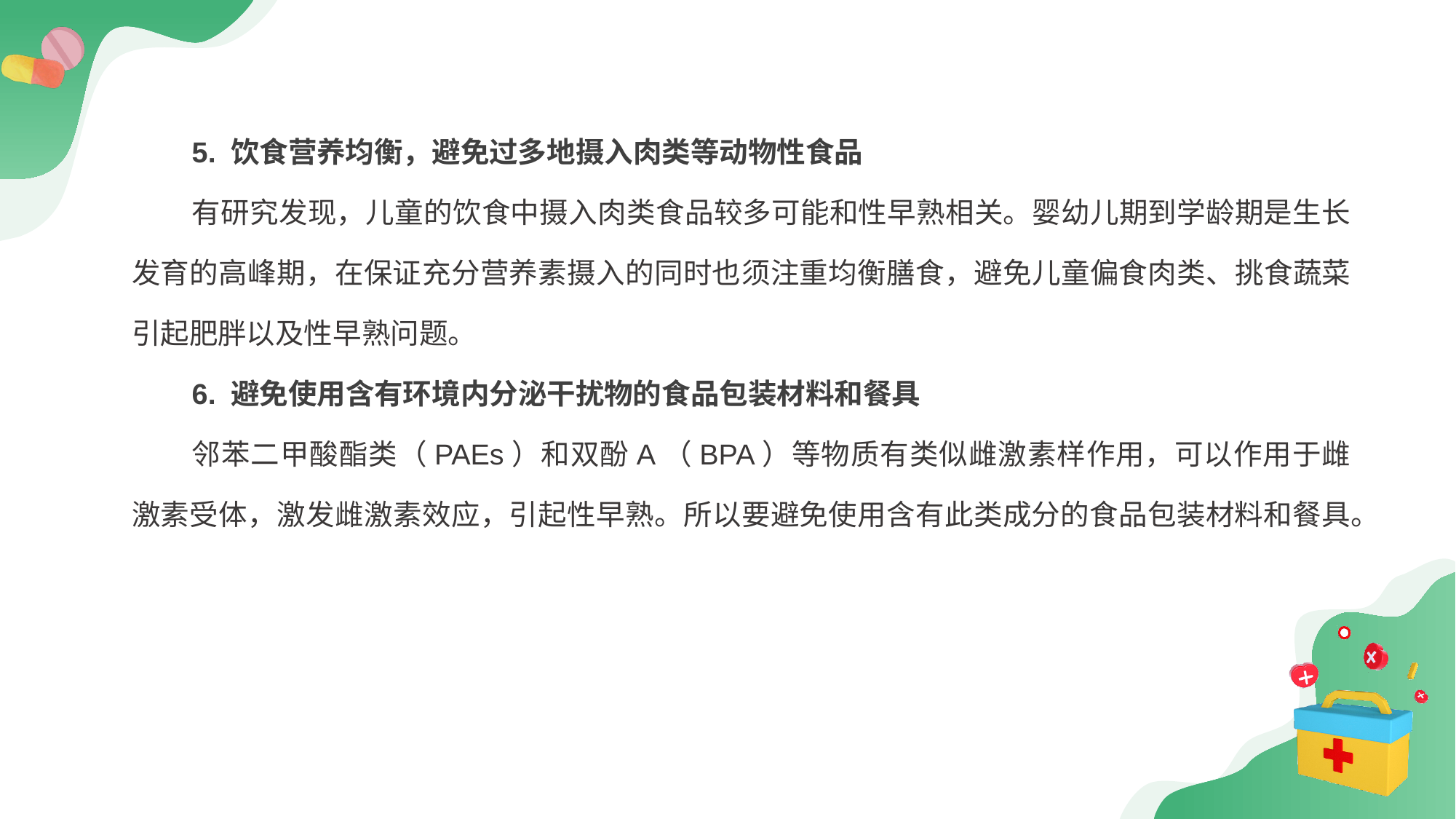

5. 饮食营养均衡，避免过多地摄入肉类等动物性食品
有研究发现，儿童的饮食中摄入肉类食品较多可能和性早熟相关。婴幼儿期到学龄期是生长发育的高峰期，在保证充分营养素摄入的同时也须注重均衡膳食，避免儿童偏食肉类、挑食蔬菜引起肥胖以及性早熟问题。
6. 避免使用含有环境内分泌干扰物的食品包装材料和餐具
邻苯二甲酸酯类（PAEs）和双酚A（BPA）等物质有类似雌激素样作用，可以作用于雌激素受体，激发雌激素效应，引起性早熟。所以要避免使用含有此类成分的食品包装材料和餐具。